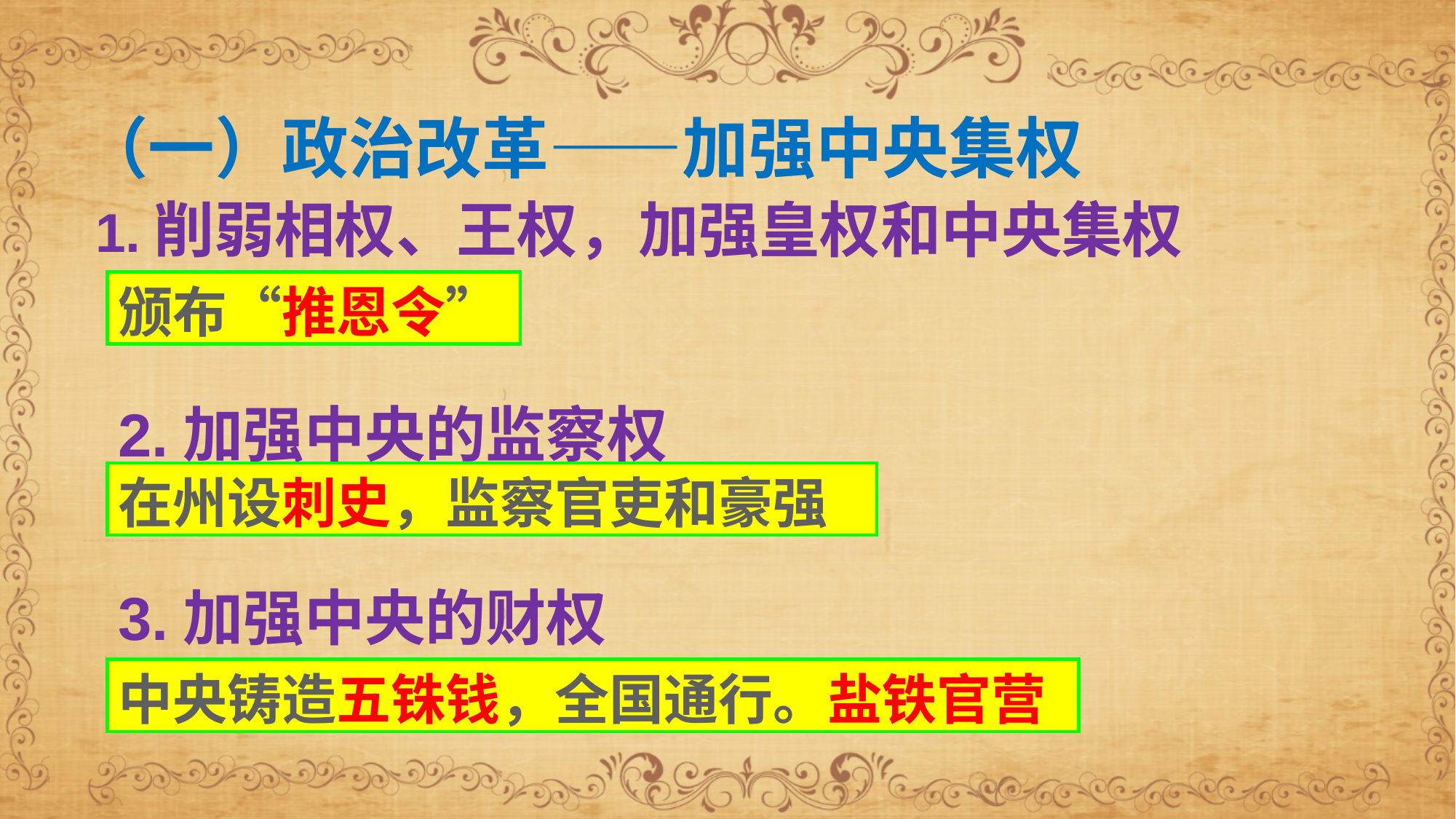

（一）政治改革——加强中央集权
# 1.削弱相权、王权，加强皇权和中央集权
颁布“推恩令”
2.加强中央的监察权
在州设刺史，监察官吏和豪强
3.加强中央的财权
中央铸造五铢钱，全国通行。盐铁官营